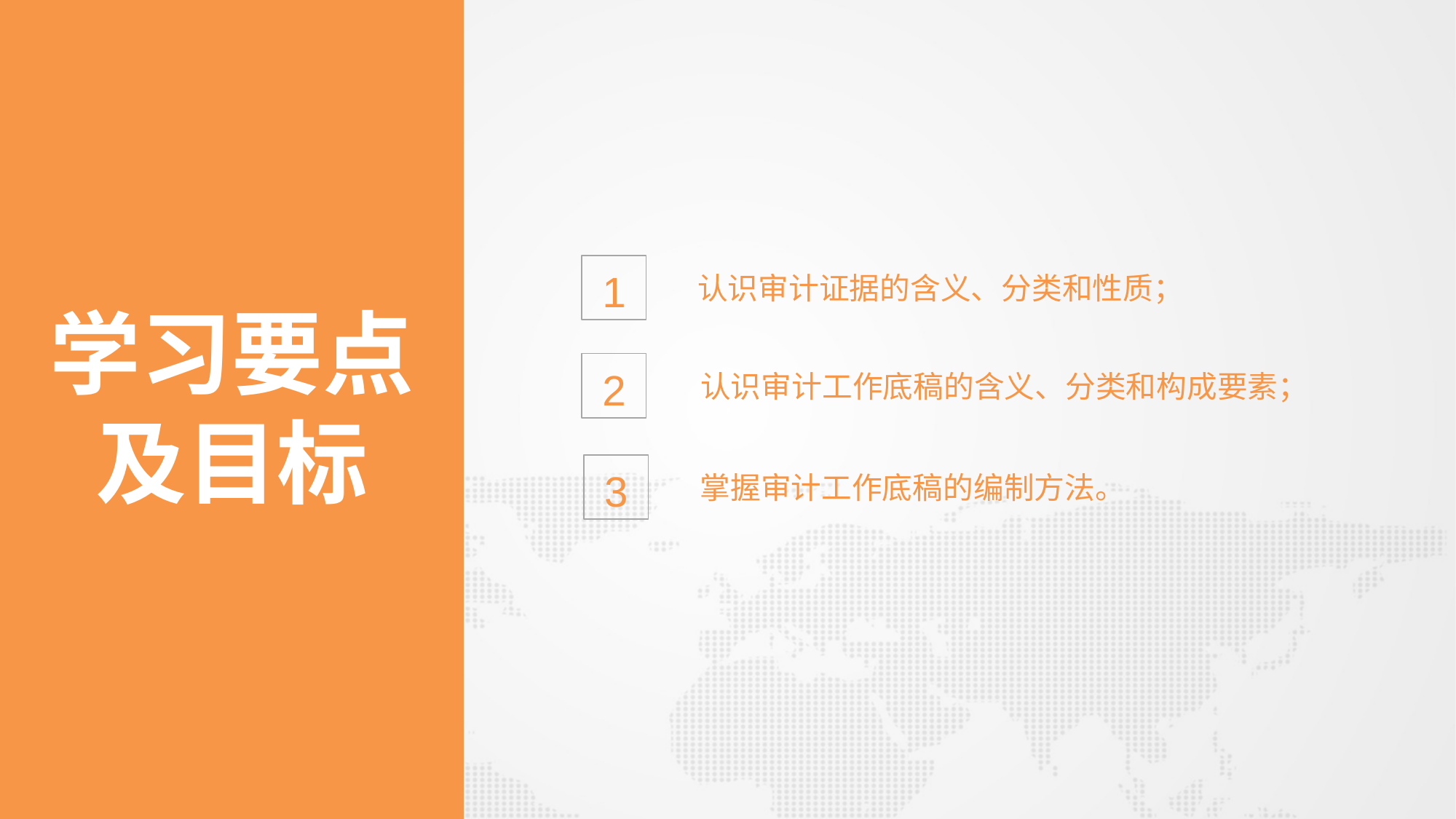

1
认识审计证据的含义、分类和性质；
学习要点
及目标

2
认识审计工作底稿的含义、分类和构成要素；

3
掌握审计工作底稿的编制方法。